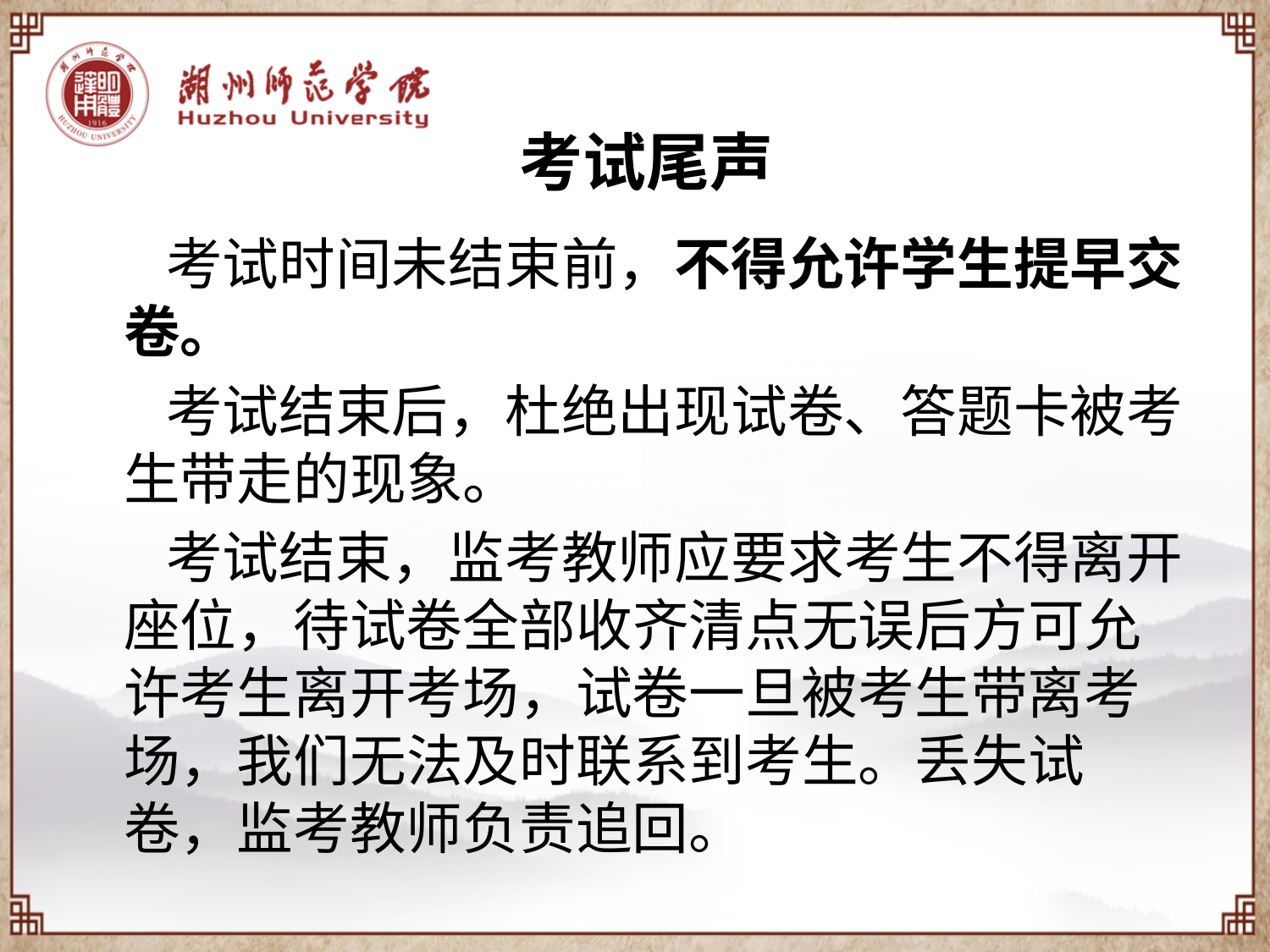

考试尾声
      考试时间未结束前，不得允许学生提早交卷。
      考试结束后，杜绝出现试卷、答题卡被考生带走的现象。
      考试结束，监考教师应要求考生不得离开座位，待试卷全部收齐清点无误后方可允许考生离开考场，试卷一旦被考生带离考场，我们无法及时联系到考生。丢失试卷，监考教师负责追回。